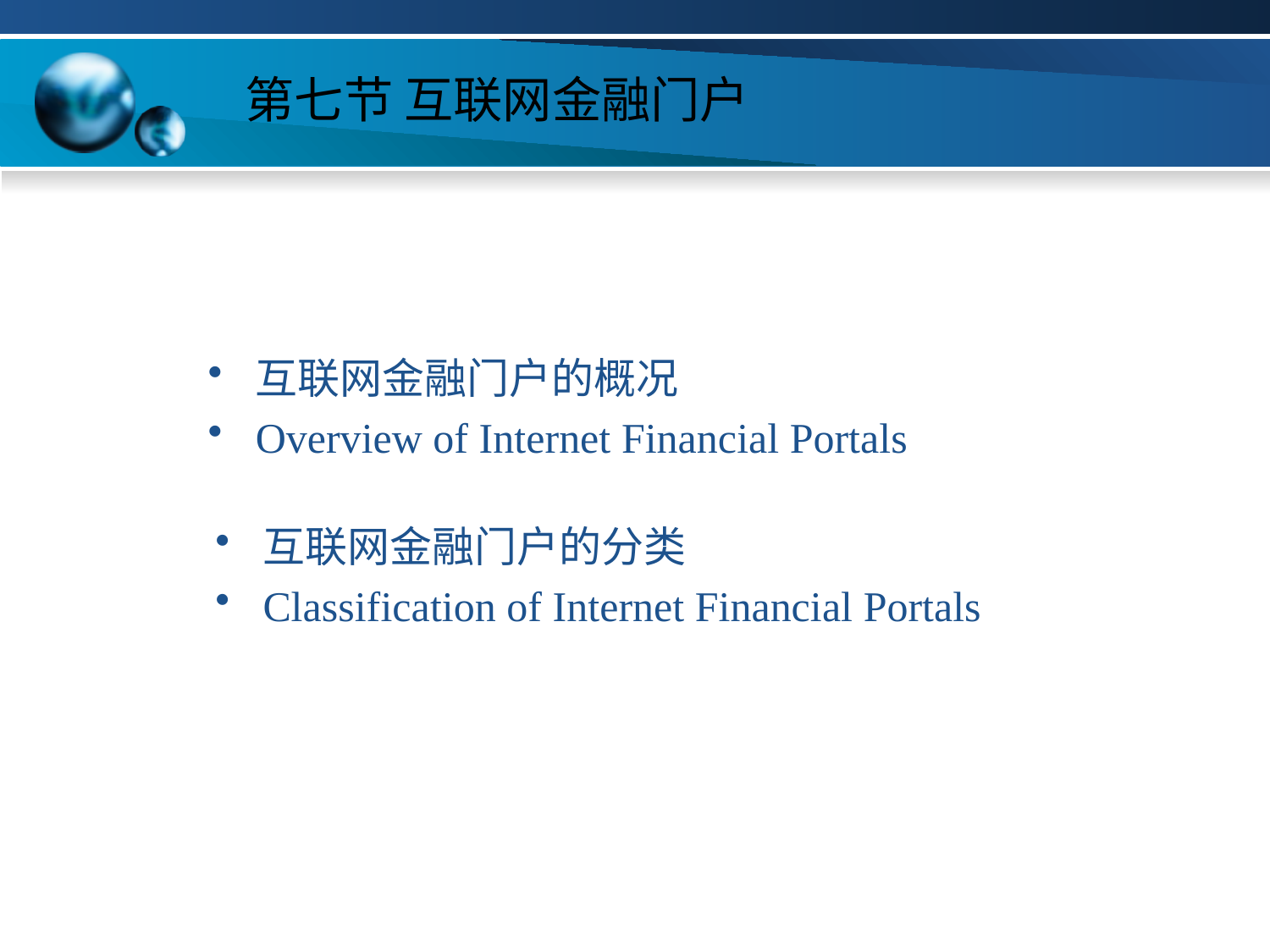

# 第七节 互联网金融门户
互联网金融门户的概况
Overview of Internet Financial Portals
互联网金融门户的分类
Classification of Internet Financial Portals